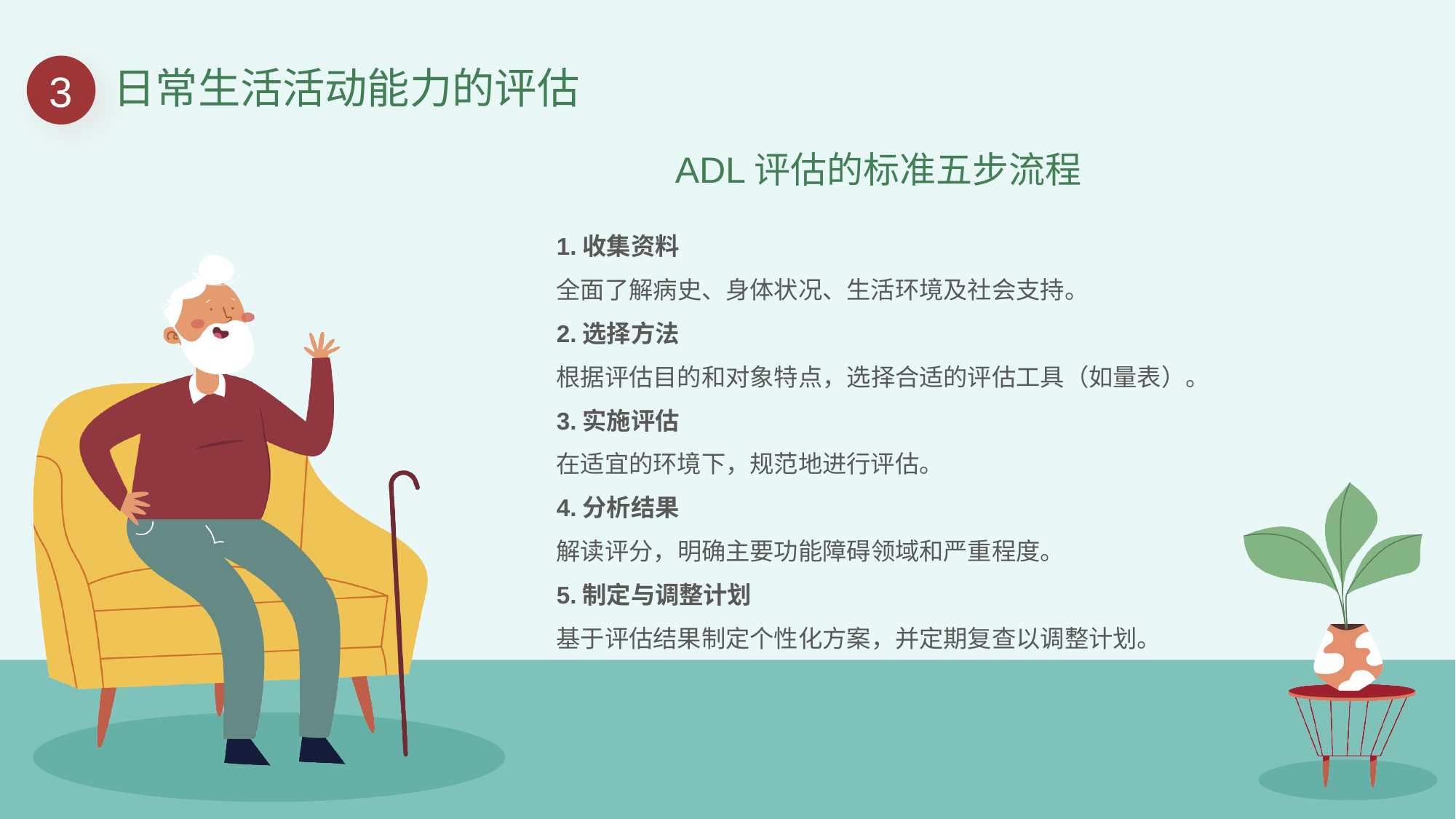

3
日常生活活动能力的评估
ADL评估的标准五步流程
1.收集资料
全面了解病史、身体状况、生活环境及社会支持。
2.选择方法
根据评估目的和对象特点，选择合适的评估工具（如量表）。
3.实施评估
在适宜的环境下，规范地进行评估。
4.分析结果
解读评分，明确主要功能障碍领域和严重程度。
5.制定与调整计划
基于评估结果制定个性化方案，并定期复查以调整计划。